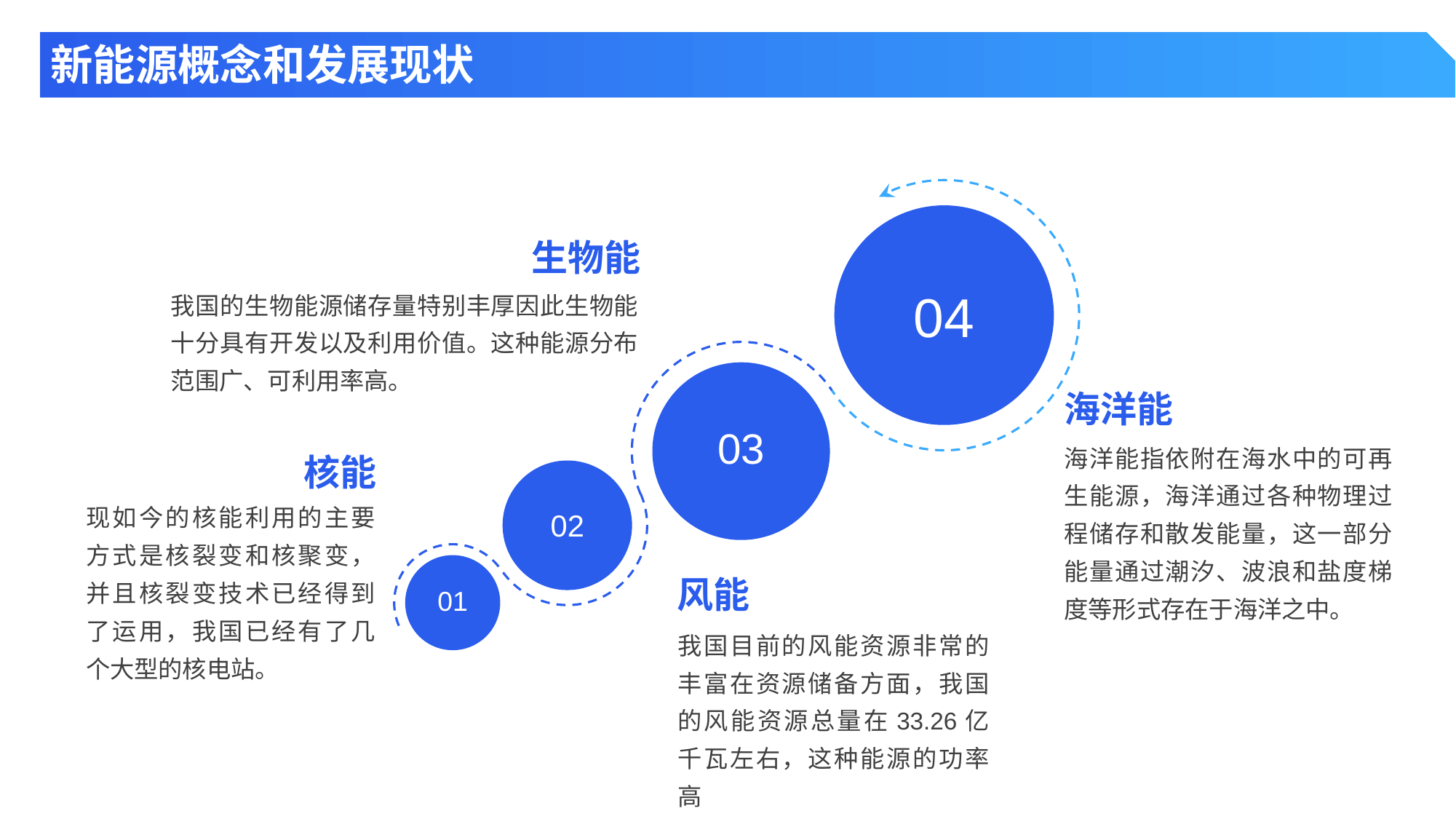

新能源概念和发展现状

生物能
我国的生物能源储存量特别丰厚因此生物能十分具有开发以及利用价值。这种能源分布范围广、可利用率高。
04

海洋能
03
海洋能指依附在海水中的可再生能源，海洋通过各种物理过程储存和散发能量，这一部分能量通过潮汐、波浪和盐度梯度等形式存在于海洋之中。
核能

现如今的核能利用的主要方式是核裂变和核聚变，并且核裂变技术已经得到了运用，我国已经有了几个大型的核电站。
02

风能
01
我国目前的风能资源非常的丰富在资源储备方面，我国的风能资源总量在33.26亿千瓦左右，这种能源的功率高